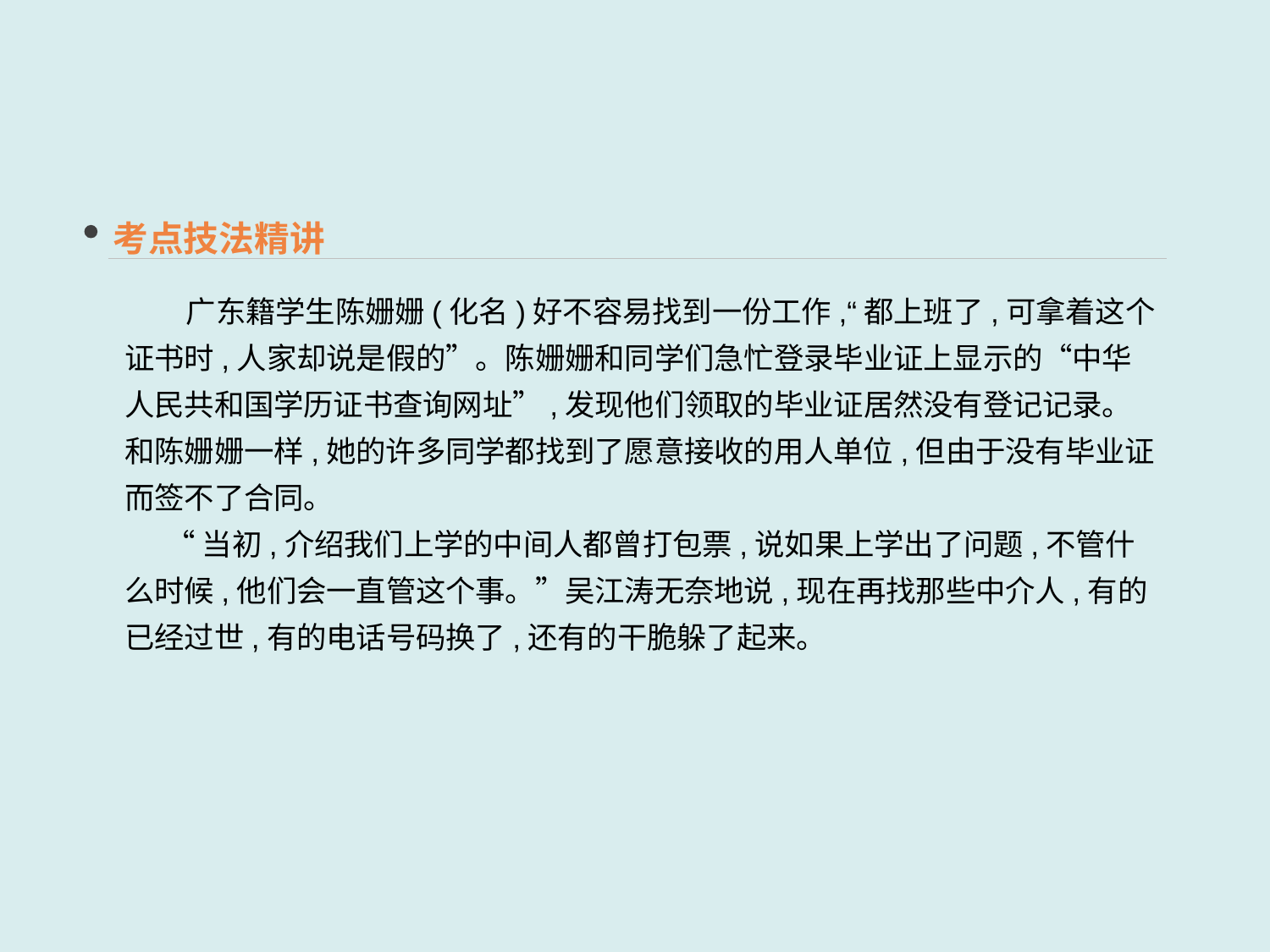

考点技法精讲

        广东籍学生陈姗姗(化名)好不容易找到一份工作,“都上班了,可拿着这个证书时,人家却说是假的”。陈姗姗和同学们急忙登录毕业证上显示的“中华人民共和国学历证书查询网址”,发现他们领取的毕业证居然没有登记记录。和陈姗姗一样,她的许多同学都找到了愿意接收的用人单位,但由于没有毕业证而签不了合同。
      “当初,介绍我们上学的中间人都曾打包票,说如果上学出了问题,不管什么时候,他们会一直管这个事。”吴江涛无奈地说,现在再找那些中介人,有的已经过世,有的电话号码换了,还有的干脆躲了起来。